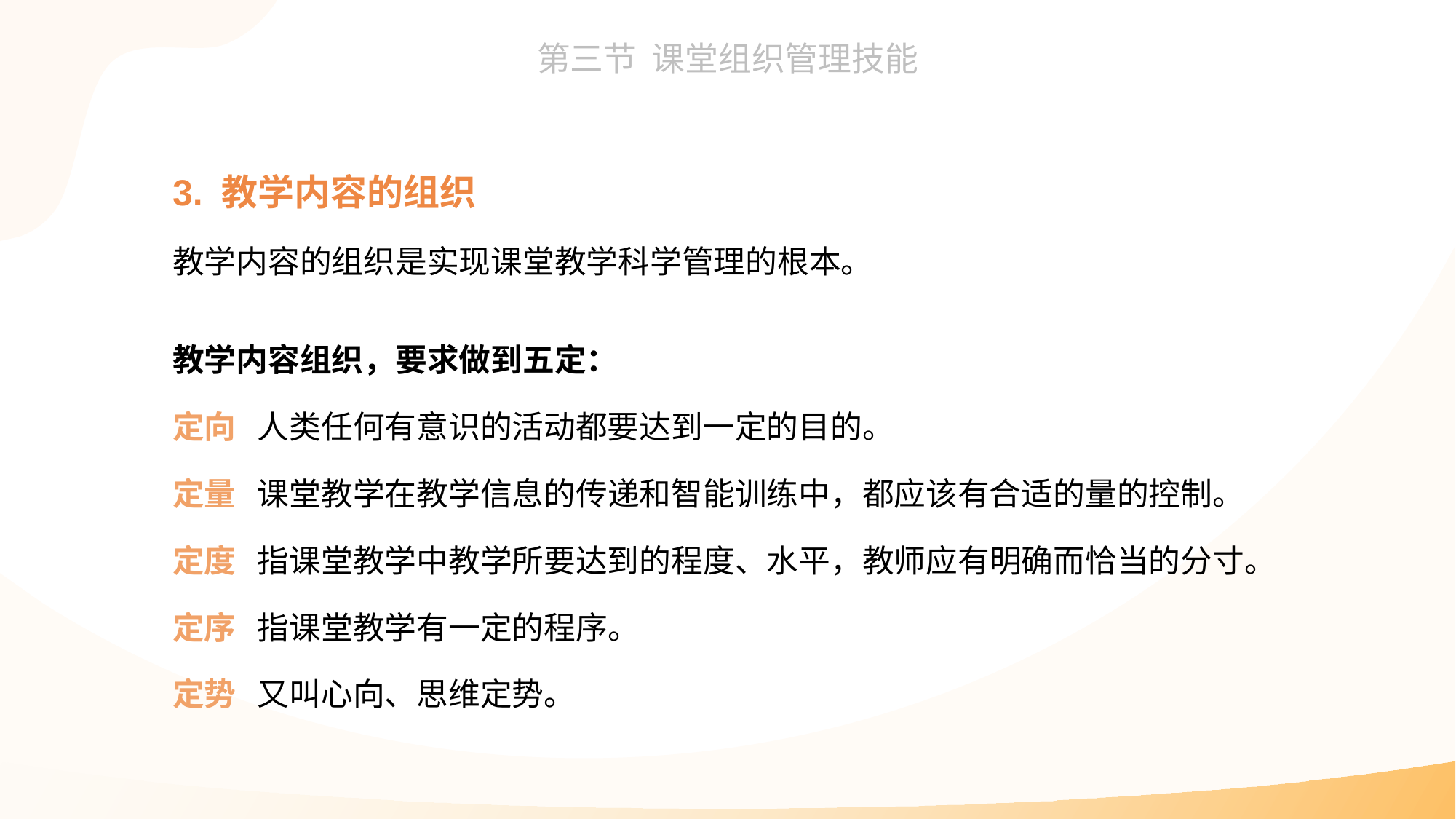

3. 教学内容的组织
教学内容的组织是实现课堂教学科学管理的根本。

教学内容组织，要求做到五定：
定向   人类任何有意识的活动都要达到一定的目的。
定量   课堂教学在教学信息的传递和智能训练中，都应该有合适的量的控制。
定度   指课堂教学中教学所要达到的程度、水平，教师应有明确而恰当的分寸。
定序   指课堂教学有一定的程序。
定势   又叫心向、思维定势。